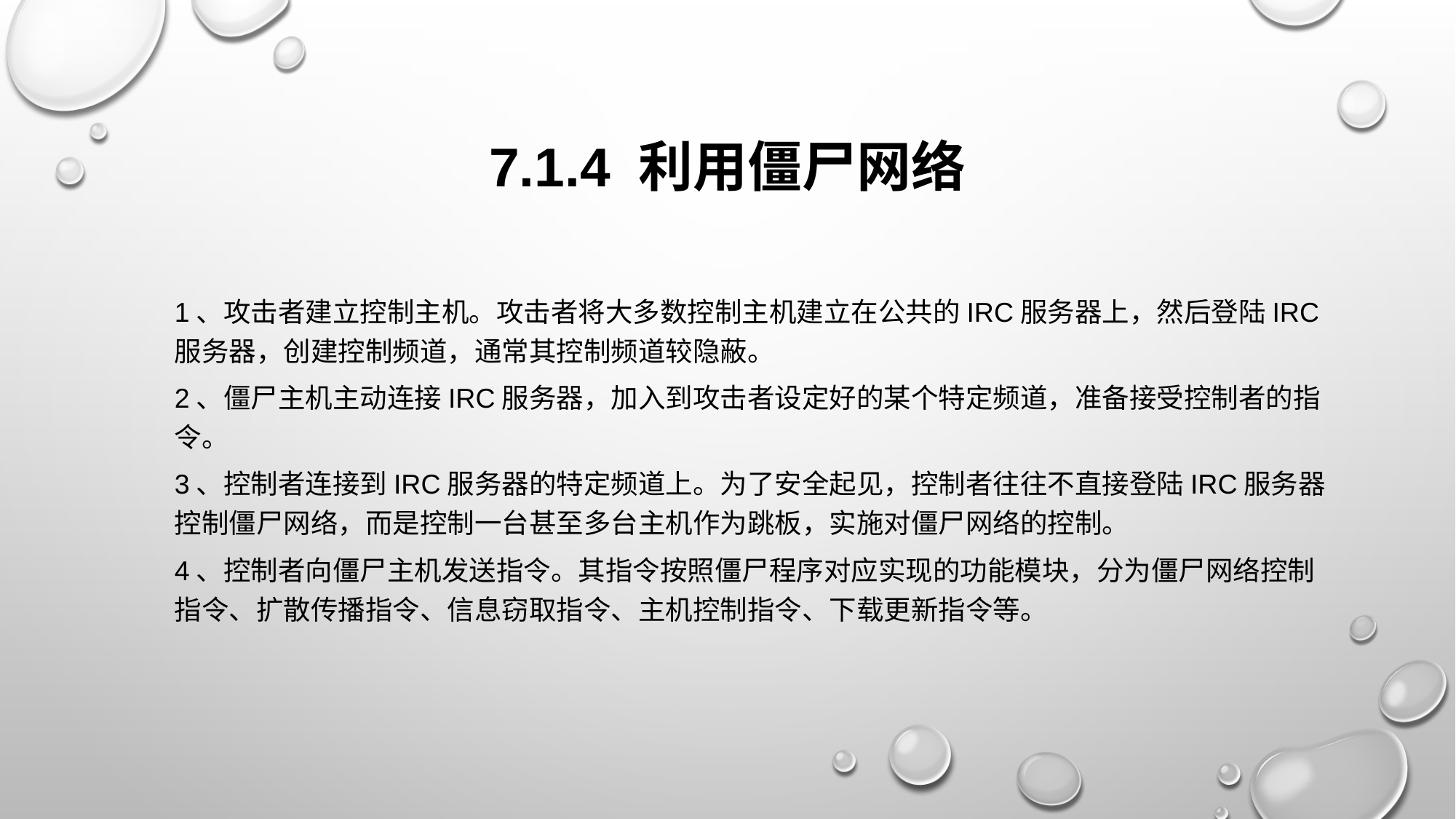

# 7.1.4 利用僵尸网络
1、攻击者建立控制主机。攻击者将大多数控制主机建立在公共的IRC服务器上，然后登陆IRC服务器，创建控制频道，通常其控制频道较隐蔽。
2、僵尸主机主动连接IRC服务器，加入到攻击者设定好的某个特定频道，准备接受控制者的指令。
3、控制者连接到IRC服务器的特定频道上。为了安全起见，控制者往往不直接登陆IRC服务器控制僵尸网络，而是控制一台甚至多台主机作为跳板，实施对僵尸网络的控制。
4、控制者向僵尸主机发送指令。其指令按照僵尸程序对应实现的功能模块，分为僵尸网络控制指令、扩散传播指令、信息窃取指令、主机控制指令、下载更新指令等。